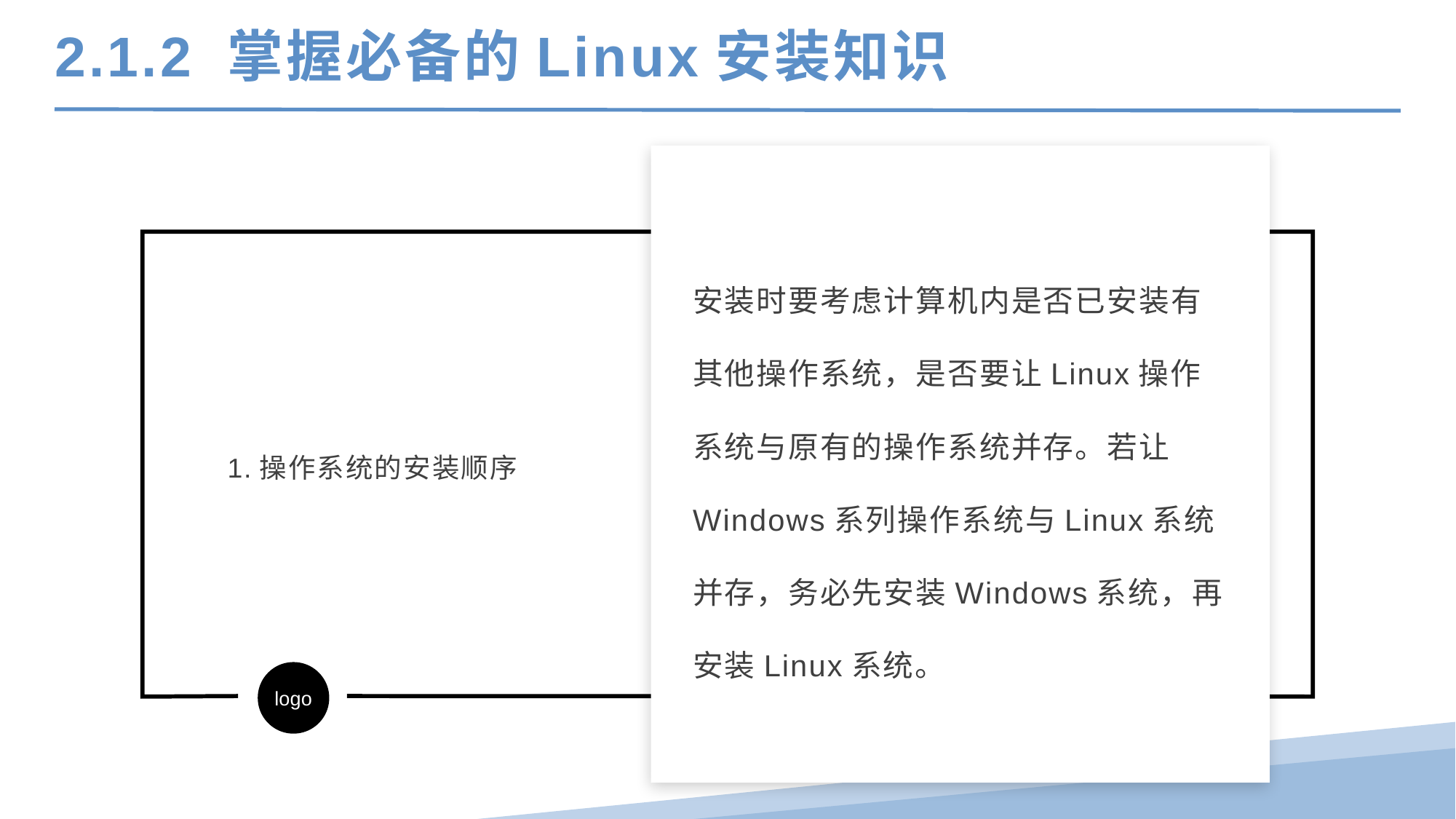

2.1.2 掌握必备的Linux安装知识

安装时要考虑计算机内是否已安装有其他操作系统，是否要让Linux操作系统与原有的操作系统并存。若让Windows系列操作系统与Linux系统并存，务必先安装Windows系统，再安装Linux系统。

1.操作系统的安装顺序

logo